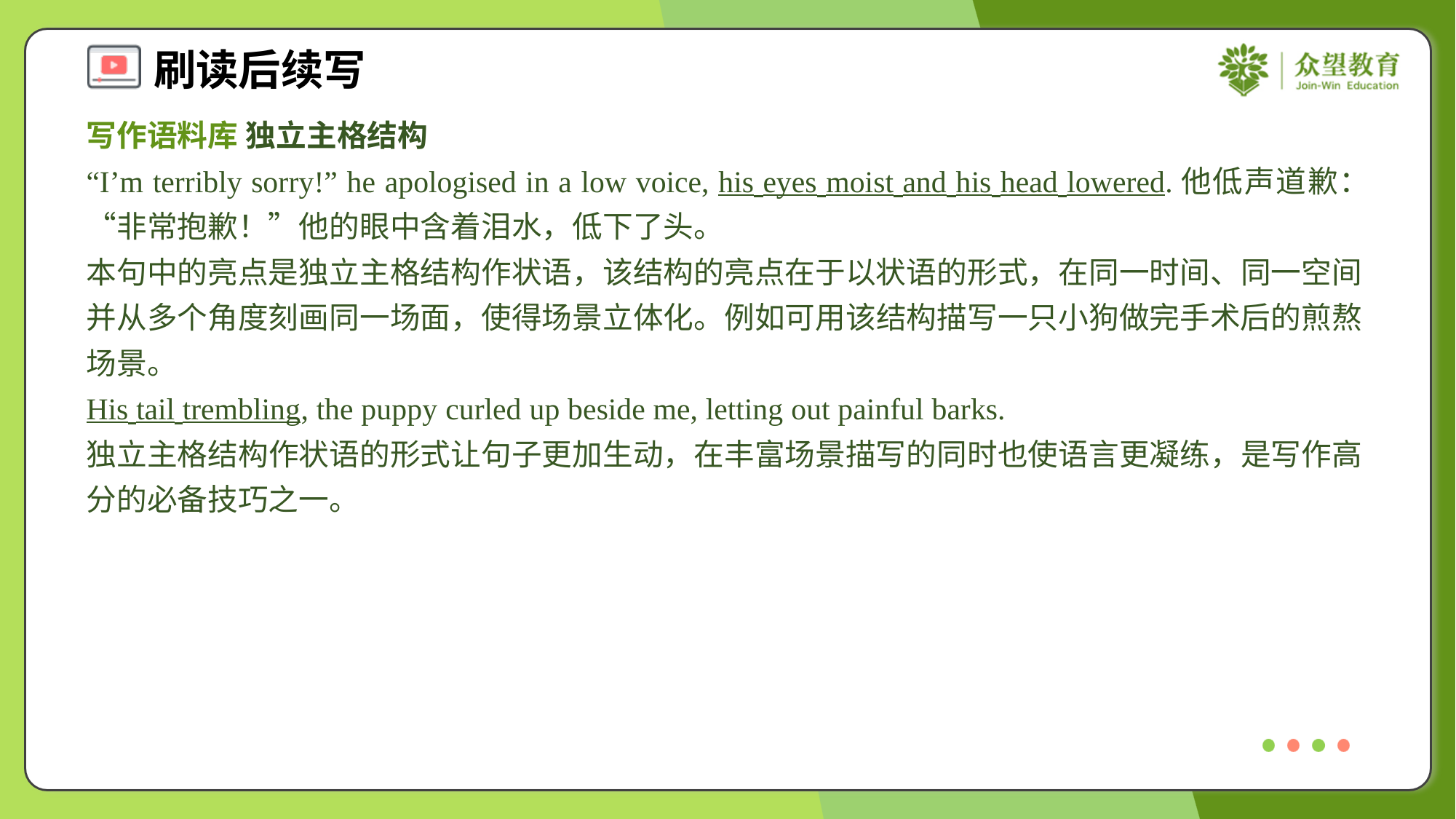

写作语料库 独立主格结构
“I’m terribly sorry!” he apologised in a low voice, his eyes moist and his head lowered.他低声道歉：“非常抱歉！”他的眼中含着泪水，低下了头。
本句中的亮点是独立主格结构作状语，该结构的亮点在于以状语的形式，在同一时间、同一空间并从多个角度刻画同一场面，使得场景立体化。例如可用该结构描写一只小狗做完手术后的煎熬场景。
His tail trembling, the puppy curled up beside me, letting out painful barks.
独立主格结构作状语的形式让句子更加生动，在丰富场景描写的同时也使语言更凝练，是写作高分的必备技巧之一。